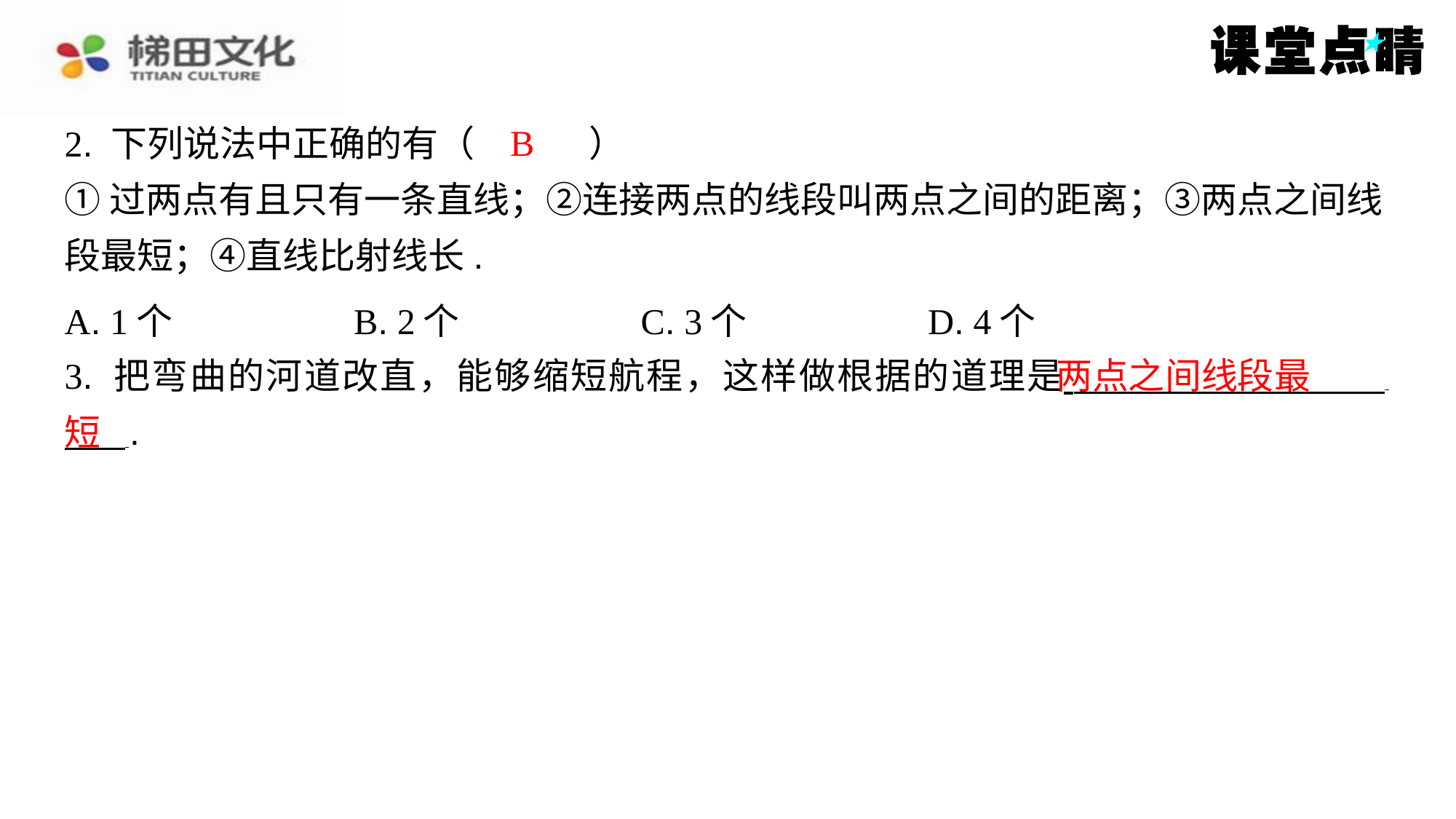

B
2. 下列说法中正确的有（　B　）
①过两点有且只有一条直线；②连接两点的线段叫两点之间的距离；③两点之间线
段最短；④直线比射线长.
| A. 1个 | B. 2个 | C. 3个 | D. 4个 |
| --- | --- | --- | --- |
两点之间线段最
3. 把弯曲的河道改直，能够缩短航程，这样做根据的道理是                                       ⁠
          ⁠.
短